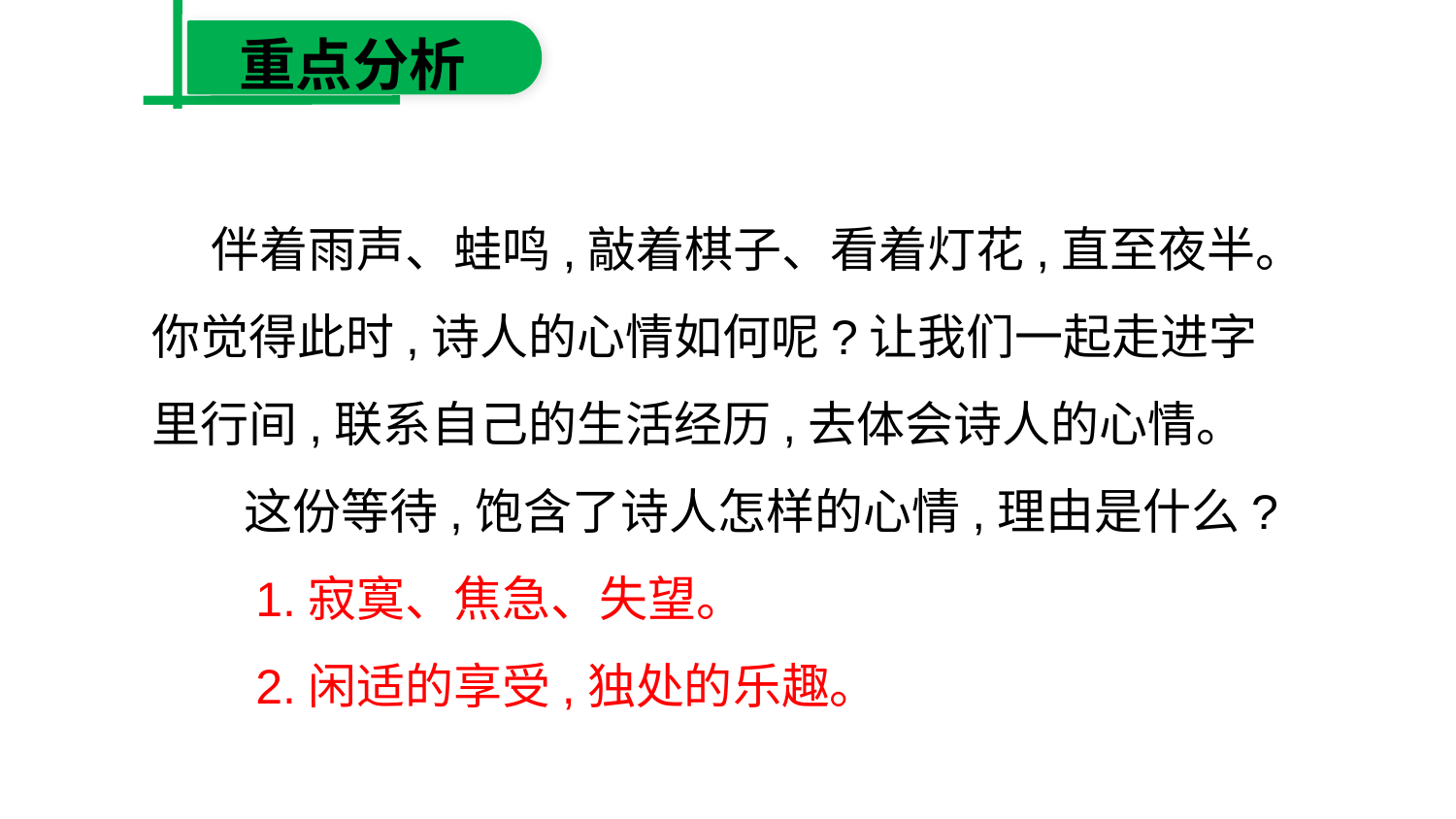

重点分析
　          伴着雨声、蛙鸣,敲着棋子、看着灯花,直至夜半。你觉得此时,诗人的心情如何呢?让我们一起走进字里行间,联系自己的生活经历,去体会诗人的心情。
　    这份等待,饱含了诗人怎样的心情,理由是什么?
　    1.寂寞、焦急、失望。
　    2.闲适的享受,独处的乐趣。